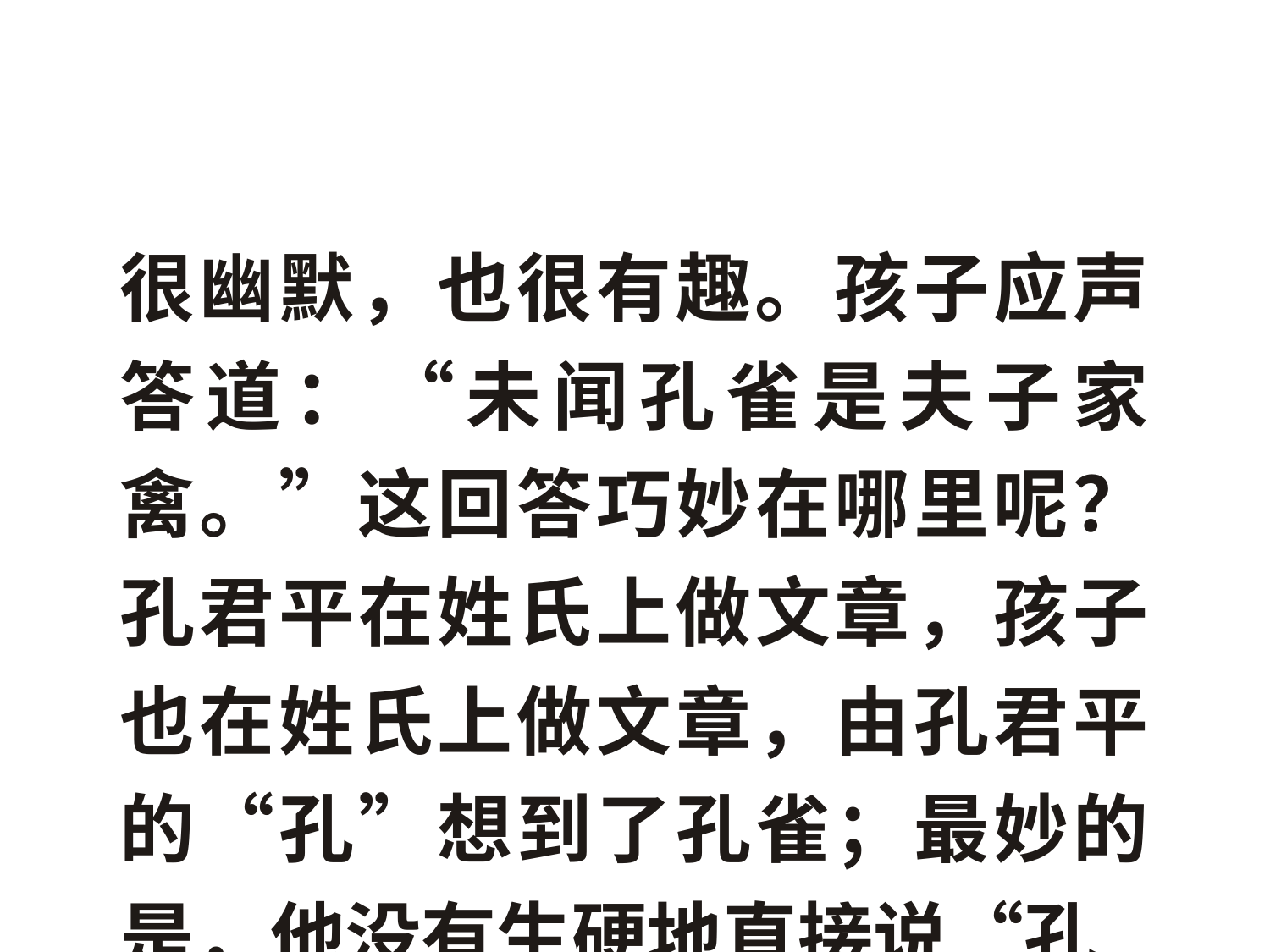

很幽默，也很有趣。孩子应声答道：“未闻孔雀是夫子家禽。”这回答巧妙在哪里呢？孔君平在姓氏上做文章，孩子也在姓氏上做文章，由孔君平的“孔”想到了孔雀；最妙的是，他没有生硬地直接说“孔